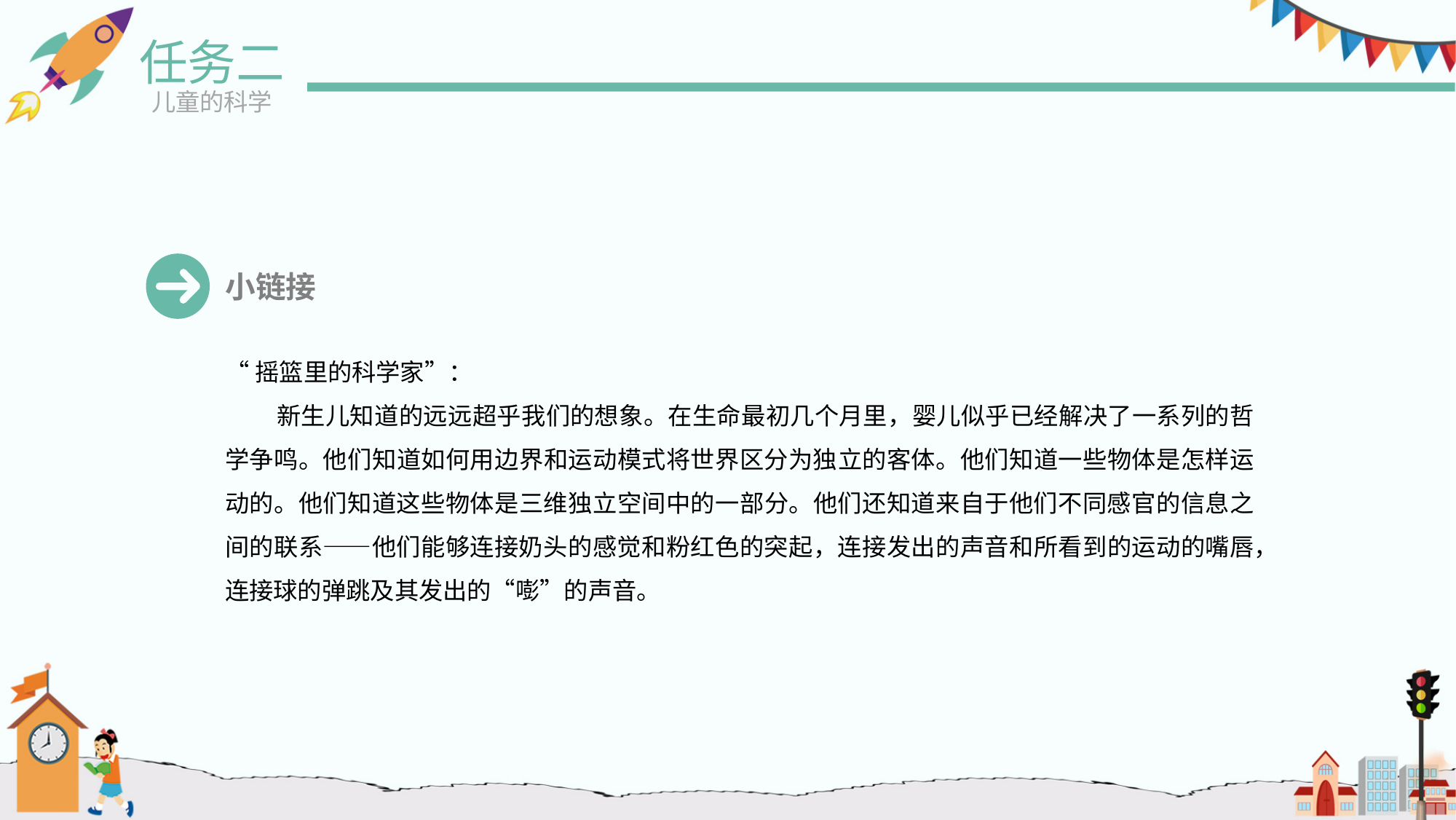

任务二

儿童的科学

小链接
“摇篮里的科学家”：
        新生儿知道的远远超乎我们的想象。在生命最初几个月里，婴儿似乎已经解决了一系列的哲学争鸣。他们知道如何用边界和运动模式将世界区分为独立的客体。他们知道一些物体是怎样运动的。他们知道这些物体是三维独立空间中的一部分。他们还知道来自于他们不同感官的信息之间的联系——他们能够连接奶头的感觉和粉红色的突起，连接发出的声音和所看到的运动的嘴唇，连接球的弹跳及其发出的“嘭”的声音。